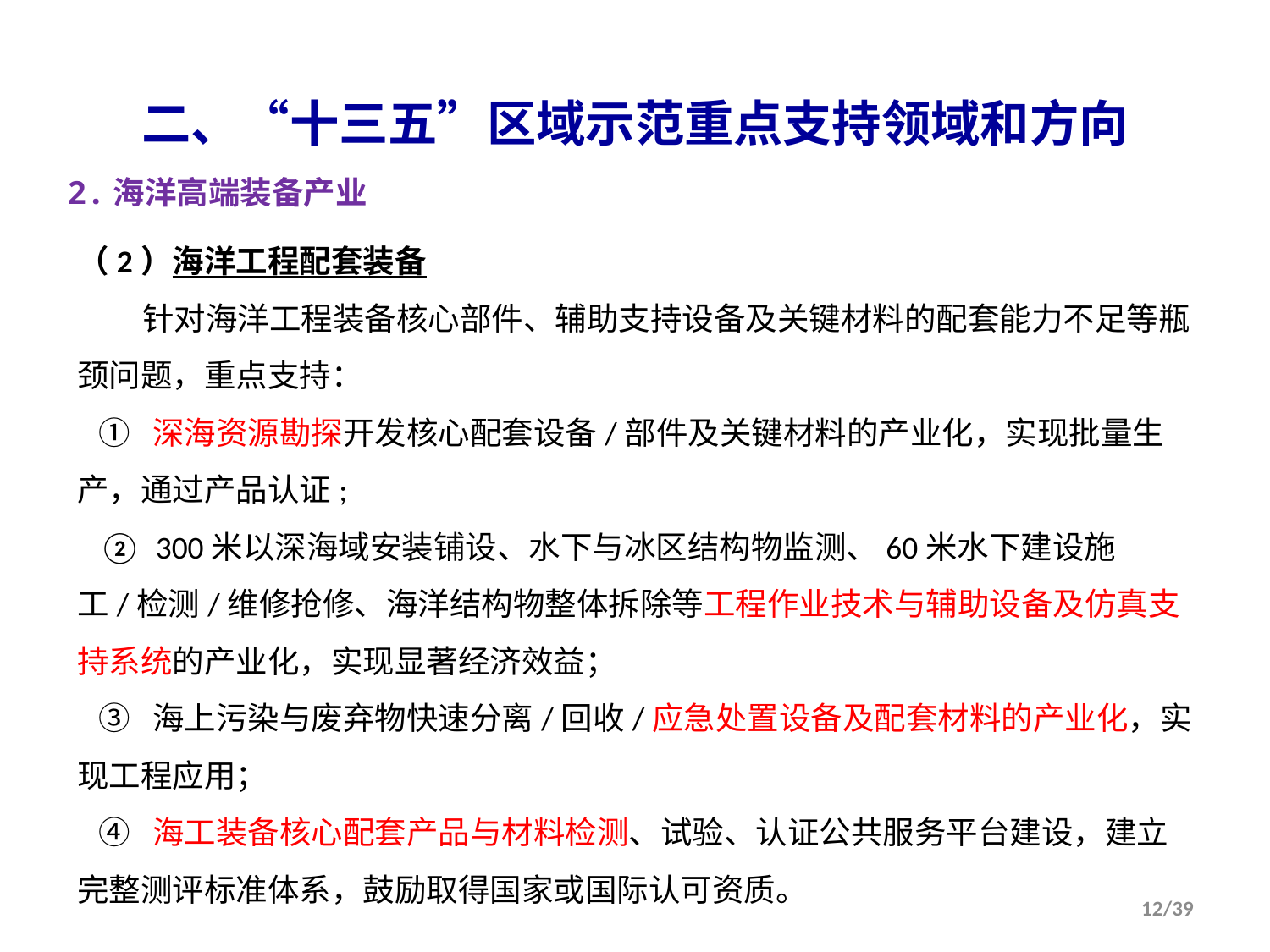

二、“十三五”区域示范重点支持领域和方向
2.海洋高端装备产业
（2）海洋工程配套装备
        针对海洋工程装备核心部件、辅助支持设备及关键材料的配套能力不足等瓶颈问题，重点支持：
   ①  深海资源勘探开发核心配套设备/部件及关键材料的产业化，实现批量生产，通过产品认证;
   ②  300米以深海域安装铺设、水下与冰区结构物监测、60米水下建设施工/检测/维修抢修、海洋结构物整体拆除等工程作业技术与辅助设备及仿真支持系统的产业化，实现显著经济效益；
   ③  海上污染与废弃物快速分离/回收/应急处置设备及配套材料的产业化，实现工程应用；
   ④  海工装备核心配套产品与材料检测、试验、认证公共服务平台建设，建立完整测评标准体系，鼓励取得国家或国际认可资质。
12/39